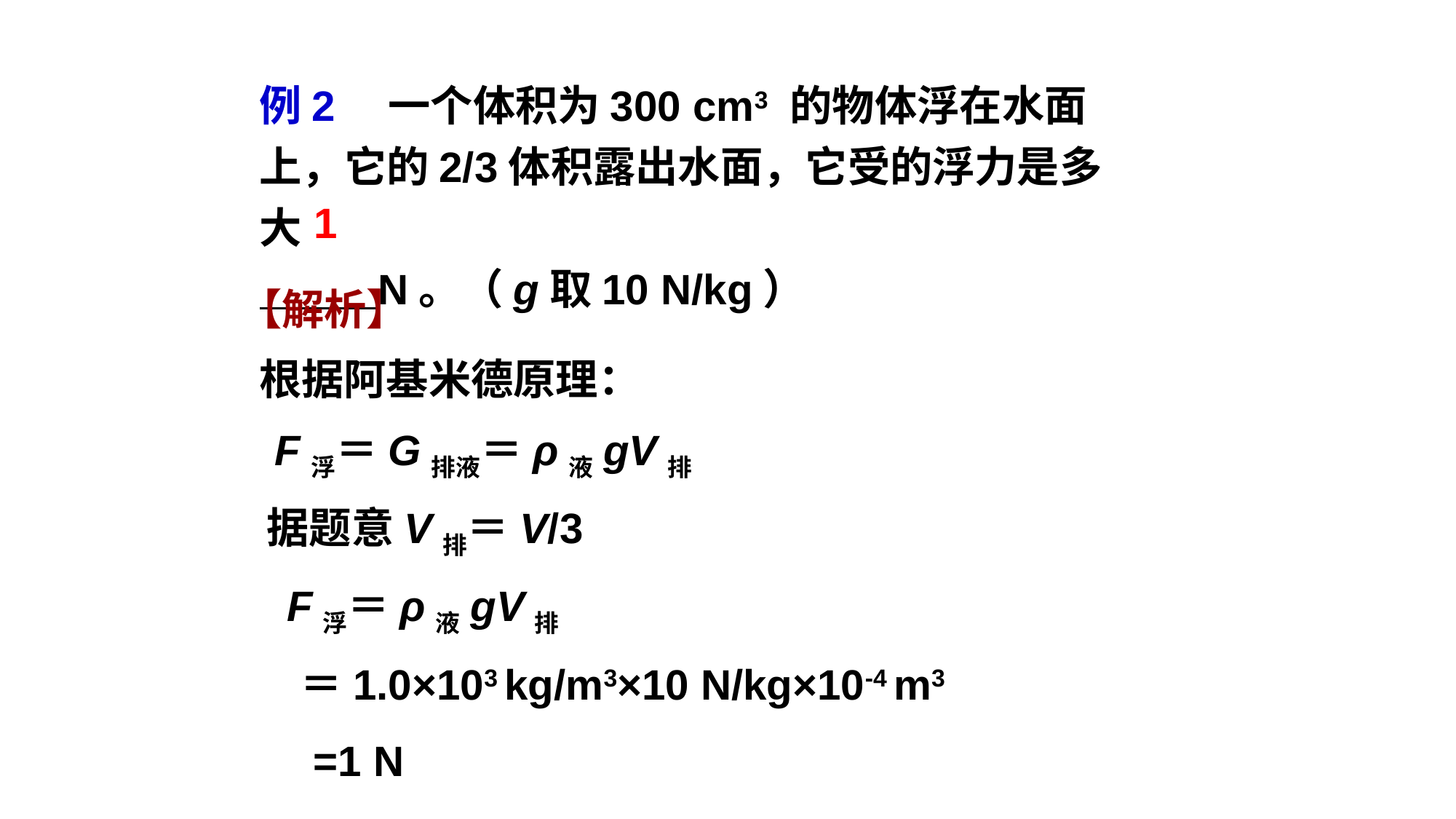

例2　一个体积为300 cm3 的物体浮在水面上，它的2/3体积露出水面，它受的浮力是多大
          N。（g取10 N/kg）
1
【解析】
 根据阿基米德原理：
   F浮＝G排液＝ρ液gV排
　据题意V排＝V/3
    F浮＝ρ液gV排
         ＝1.0×103 kg/m3×10 N/kg×10-4 m3
          =1 N